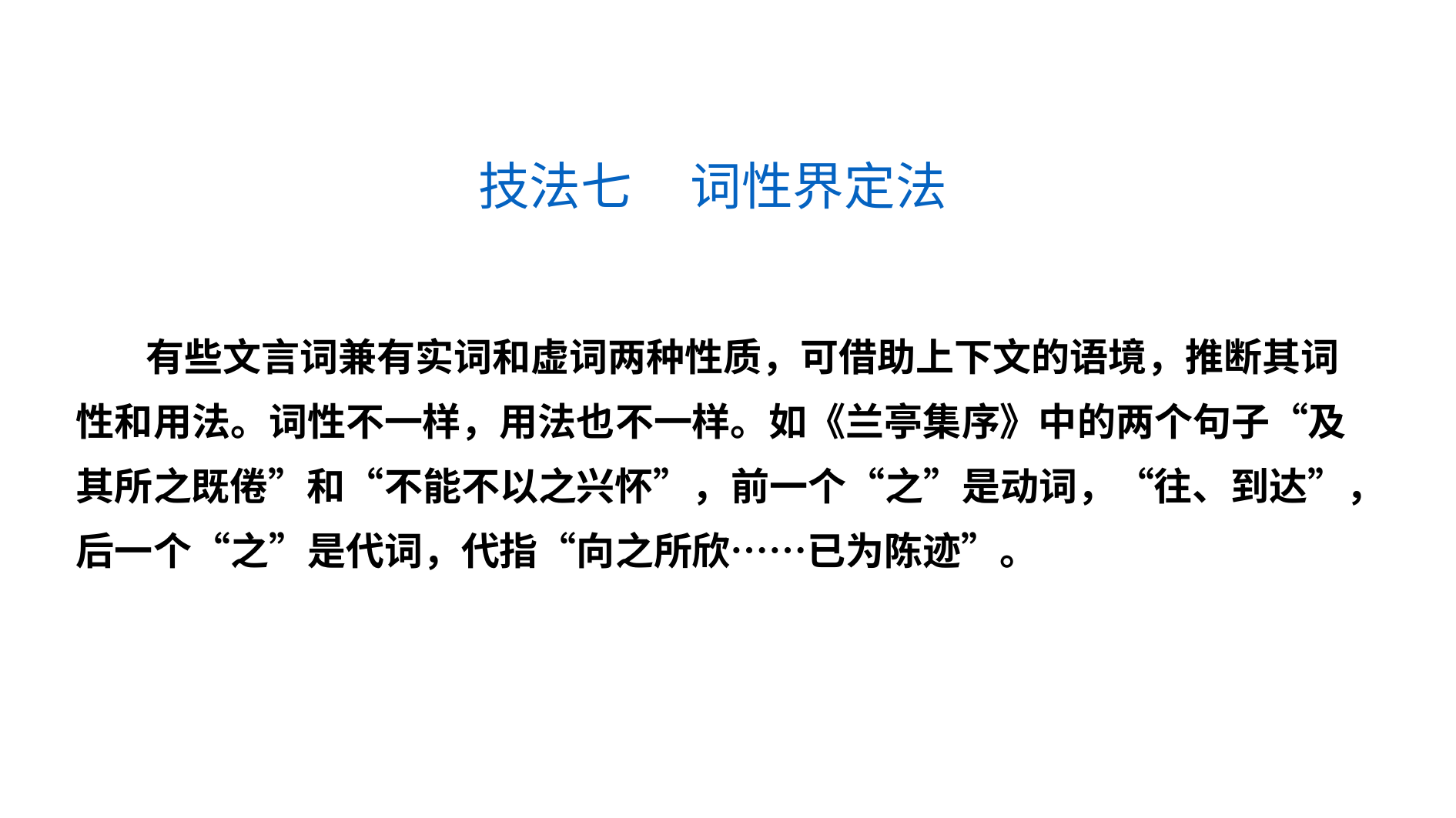

技法七 　词性界定法
       有些文言词兼有实词和虚词两种性质，可借助上下文的语境，推断其词性和用法。词性不一样，用法也不一样。如《兰亭集序》中的两个句子“及其所之既倦”和“不能不以之兴怀”，前一个“之”是动词，“往、到达”，后一个“之”是代词，代指“向之所欣……已为陈迹”。